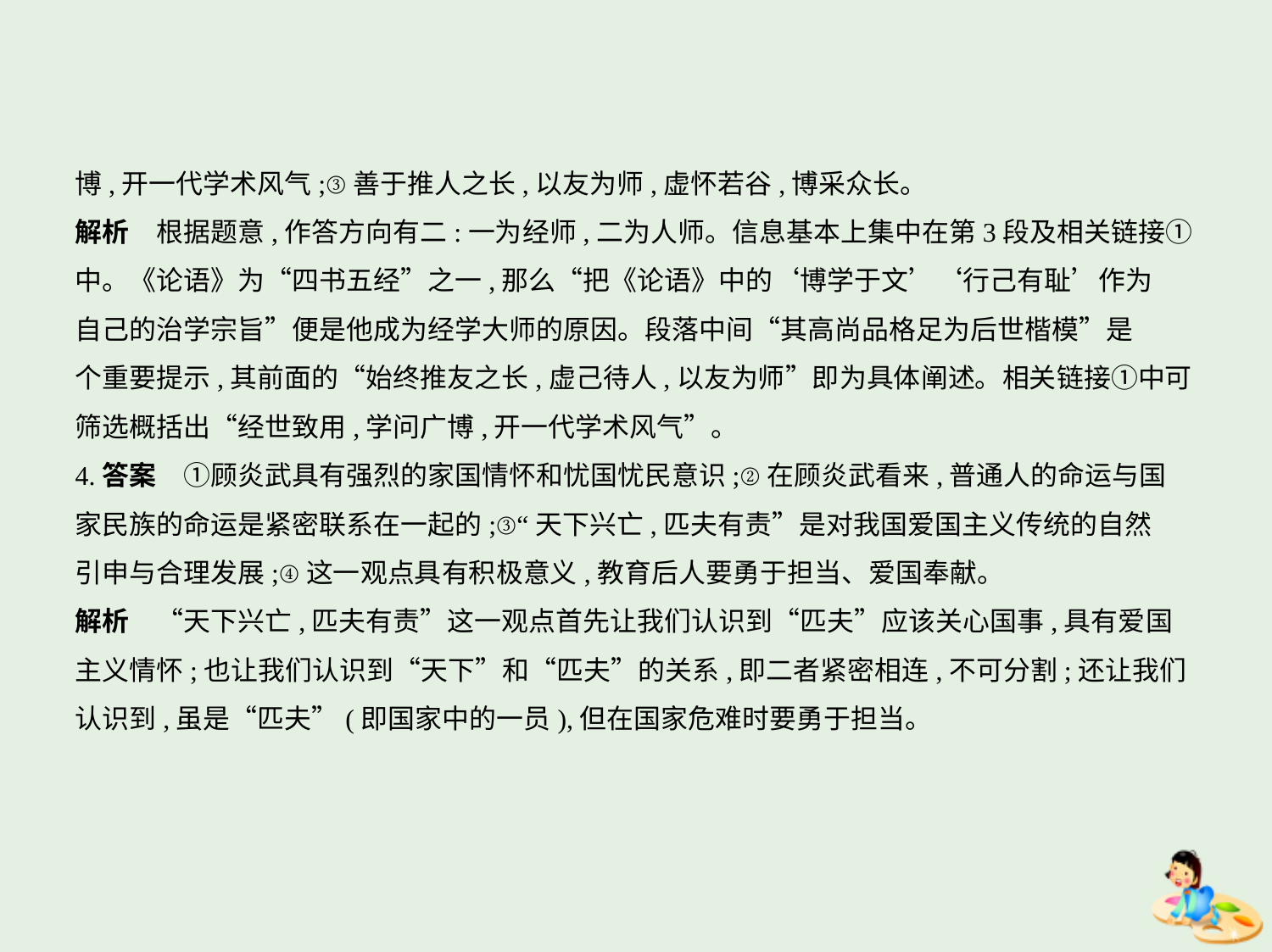

博,开一代学术风气;③善于推人之长,以友为师,虚怀若谷,博采众长。
解析　根据题意,作答方向有二:一为经师,二为人师。信息基本上集中在第3段及相关链接①
中。《论语》为“四书五经”之一,那么“把《论语》中的‘博学于文’‘行己有耻’作为
自己的治学宗旨”便是他成为经学大师的原因。段落中间“其高尚品格足为后世楷模”是
个重要提示,其前面的“始终推友之长,虚己待人,以友为师”即为具体阐述。相关链接①中可
筛选概括出“经世致用,学问广博,开一代学术风气”。
4.答案　①顾炎武具有强烈的家国情怀和忧国忧民意识;②在顾炎武看来,普通人的命运与国
家民族的命运是紧密联系在一起的;③“天下兴亡,匹夫有责”是对我国爱国主义传统的自然
引申与合理发展;④这一观点具有积极意义,教育后人要勇于担当、爱国奉献。
解析　“天下兴亡,匹夫有责”这一观点首先让我们认识到“匹夫”应该关心国事,具有爱国
主义情怀;也让我们认识到“天下”和“匹夫”的关系,即二者紧密相连,不可分割;还让我们
认识到,虽是“匹夫”(即国家中的一员),但在国家危难时要勇于担当。